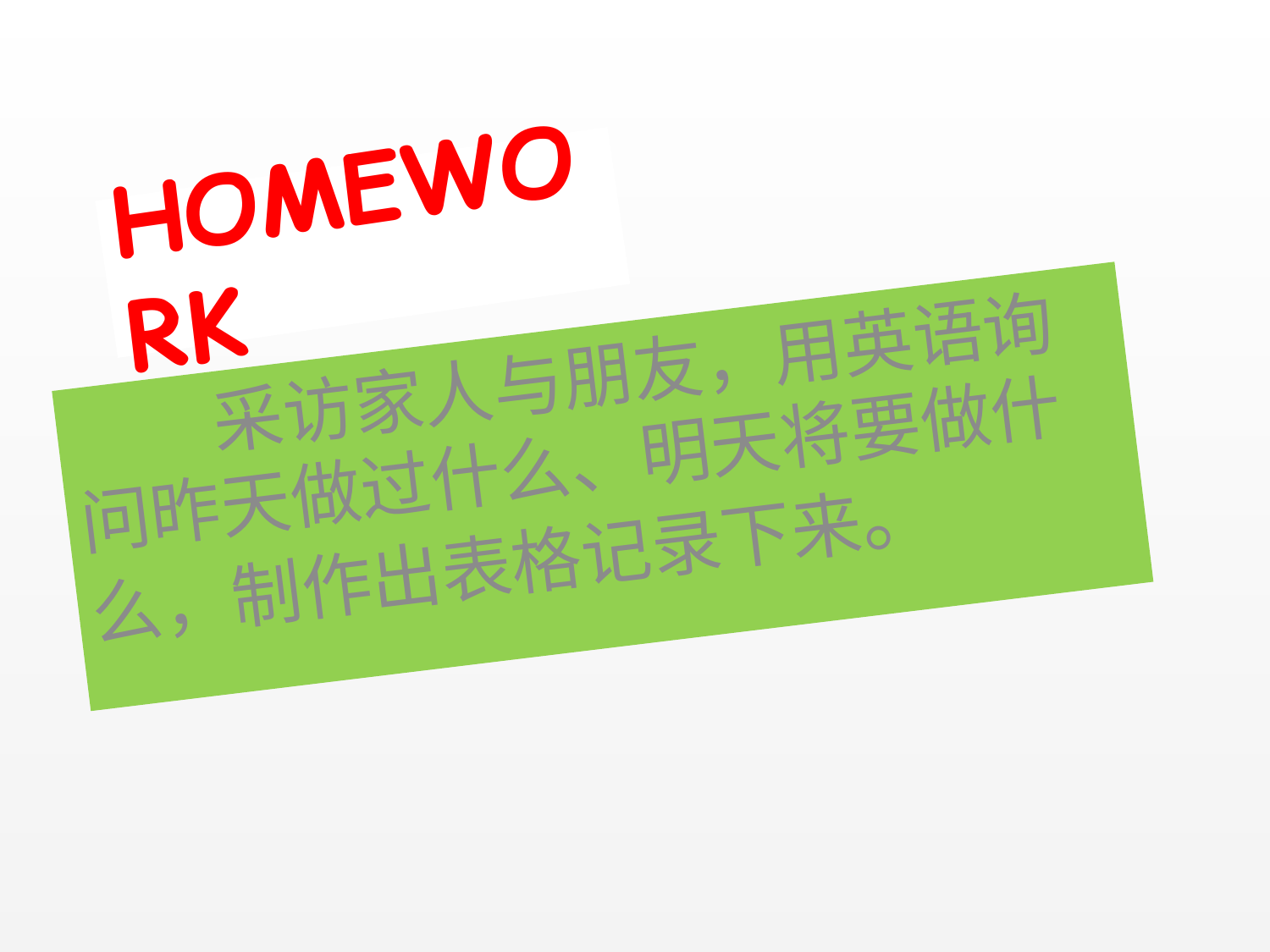

# Homework
        采访家人与朋友，用英语询问昨天做过什么、明天将要做什么，制作出表格记录下来。